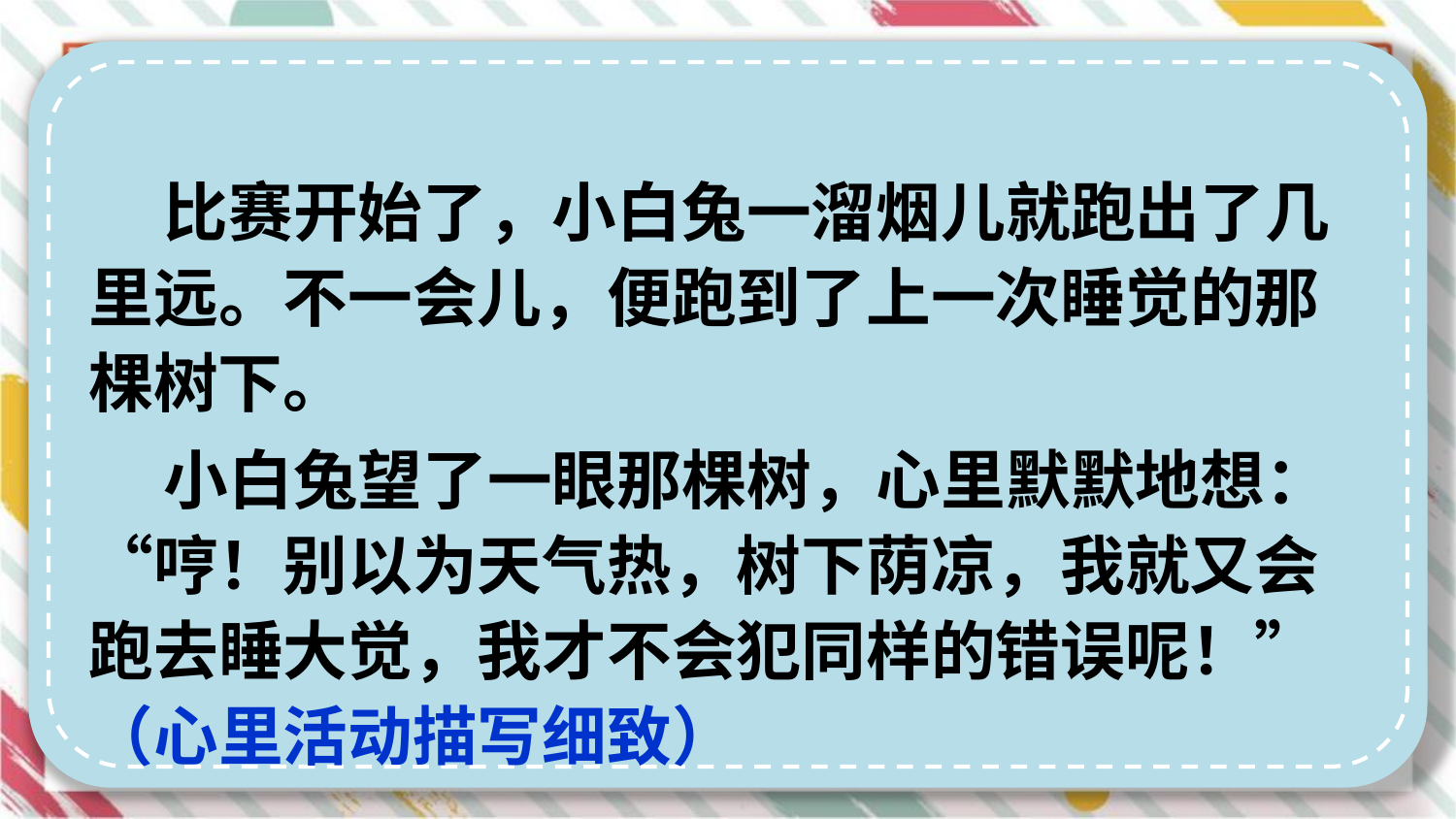

比赛开始了，小白兔一溜烟儿就跑出了几里远。不一会儿，便跑到了上一次睡觉的那棵树下。
    小白兔望了一眼那棵树，心里默默地想：“哼！别以为天气热，树下荫凉，我就又会跑去睡大觉，我才不会犯同样的错误呢！”（心里活动描写细致）